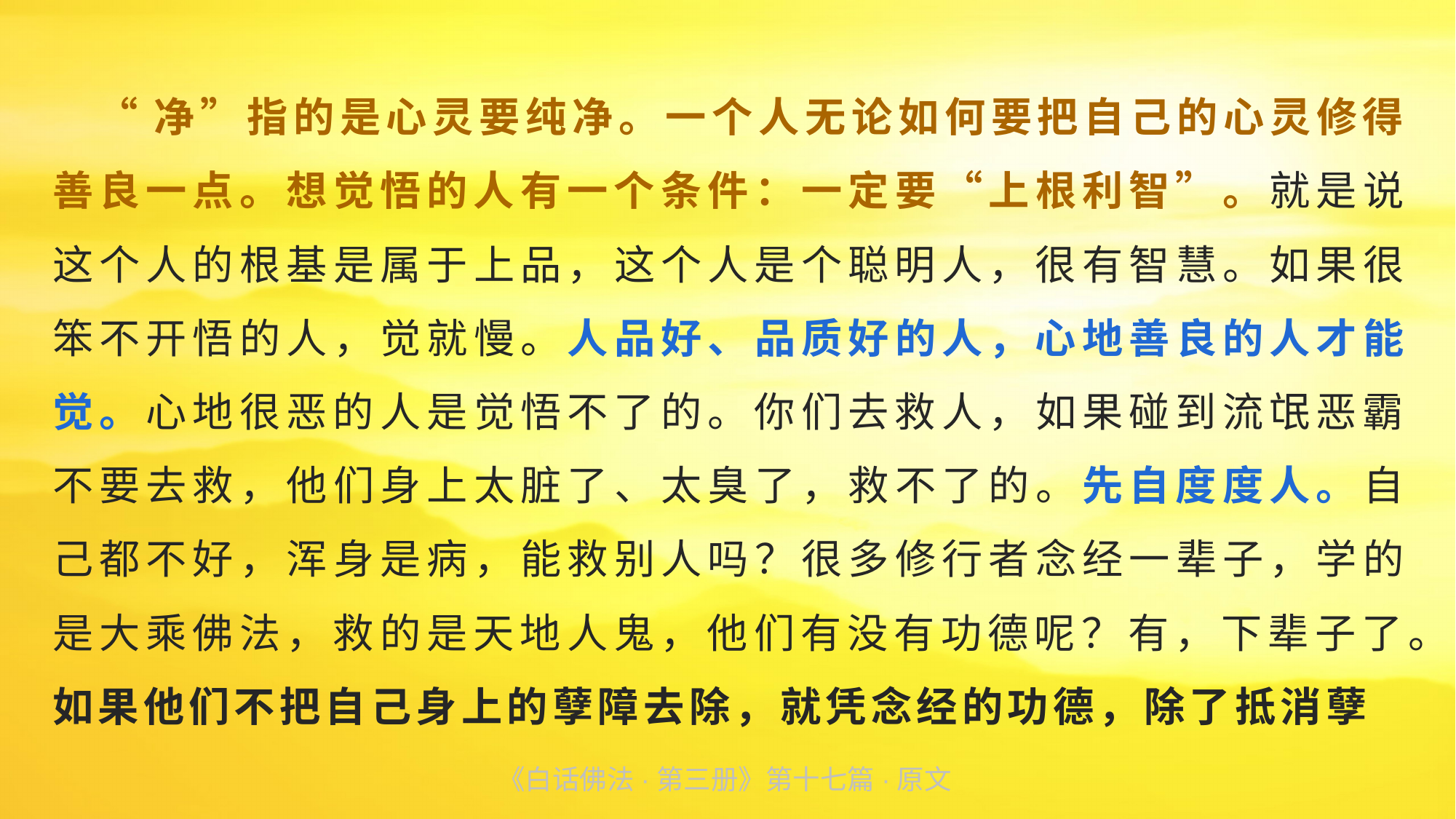

“净”指的是心灵要纯净。一个人无论如何要把自己的心灵修得善良一点。想觉悟的人有一个条件：一定要“上根利智”。就是说这个人的根基是属于上品，这个人是个聪明人，很有智慧。如果很笨不开悟的人，觉就慢。人品好、品质好的人，心地善良的人才能觉。心地很恶的人是觉悟不了的。你们去救人，如果碰到流氓恶霸不要去救，他们身上太脏了、太臭了，救不了的。先自度度人。自己都不好，浑身是病，能救别人吗？很多修行者念经一辈子，学的是大乘佛法，救的是天地人鬼，他们有没有功德呢？有，下辈子了。如果他们不把自己身上的孽障去除，就凭念经的功德，除了抵消孽
《白话佛法·第三册》第十七篇·原文